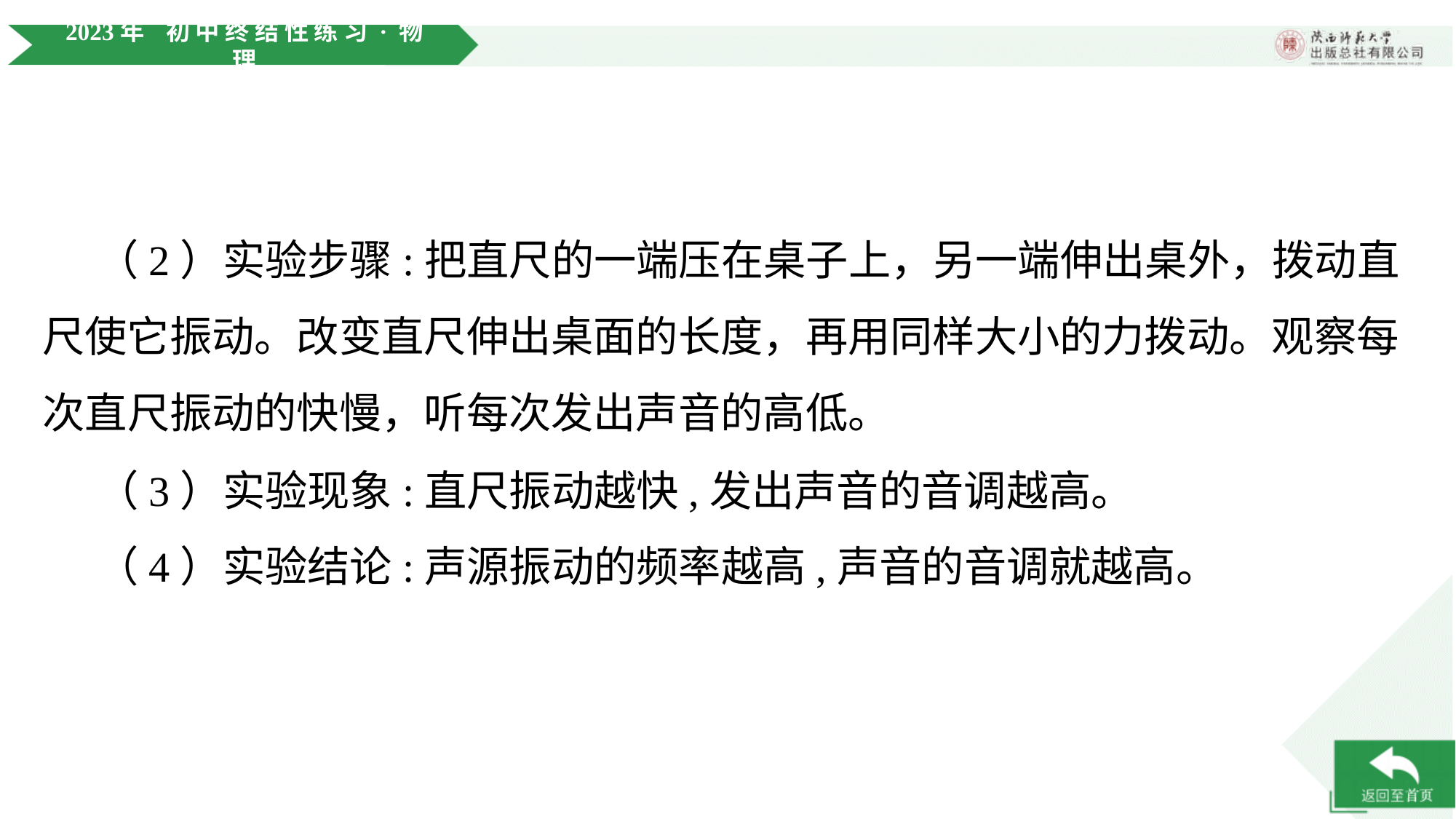

（2）实验步骤:把直尺的一端压在桌子上，另一端伸出桌外，拨动直尺使它振动。改变直尺伸出桌面的长度，再用同样大小的力拨动。观察每次直尺振动的快慢，听每次发出声音的高低。
    （3）实验现象:直尺振动越快,发出声音的音调越高。
    （4）实验结论:声源振动的频率越高,声音的音调就越高。